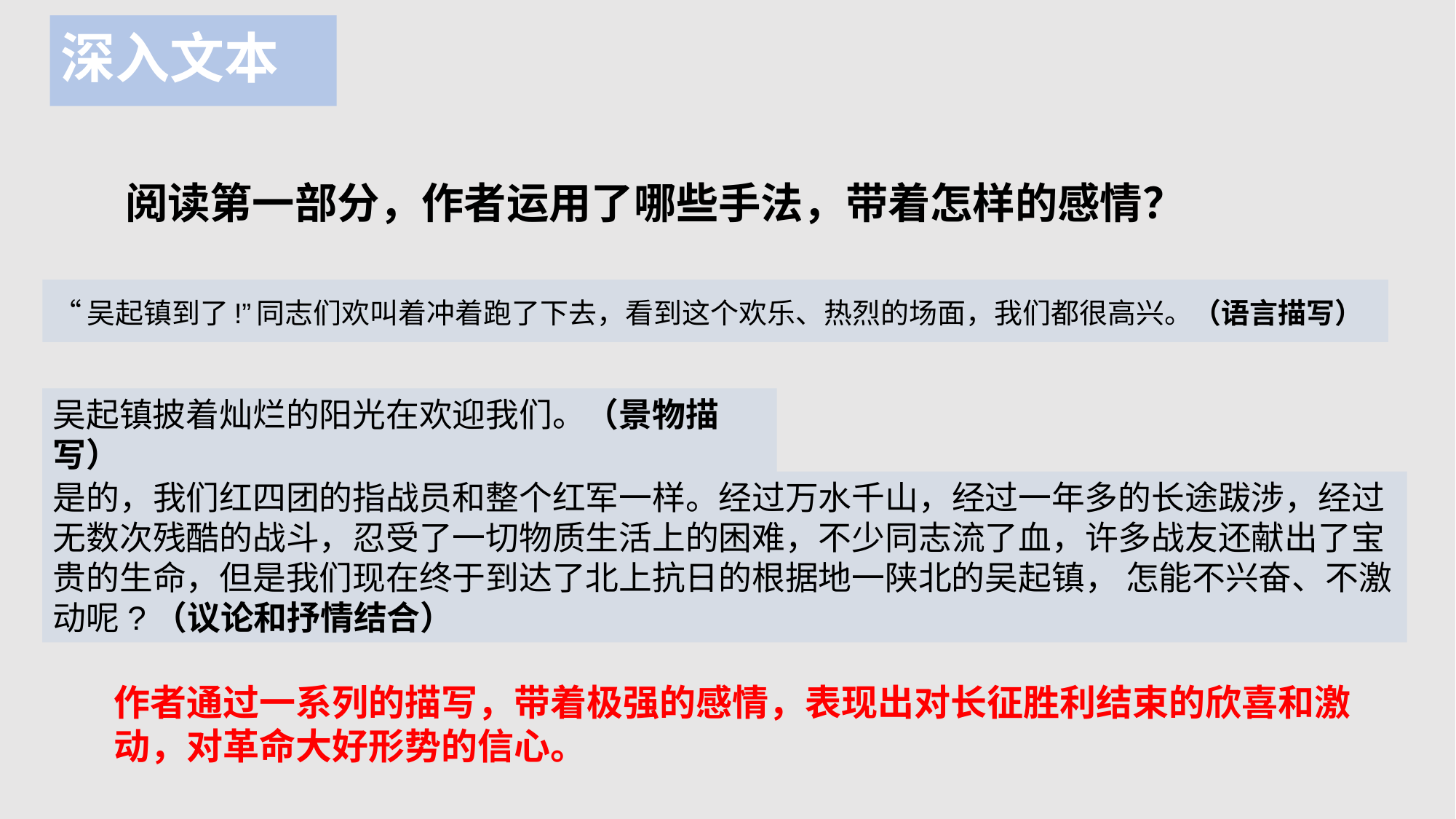

# 深入文本
阅读第一部分，作者运用了哪些手法，带着怎样的感情？
“吴起镇到了!”同志们欢叫着冲着跑了下去，看到这个欢乐、热烈的场面，我们都很高兴。（语言描写）
吴起镇披着灿烂的阳光在欢迎我们。（景物描写）
是的，我们红四团的指战员和整个红军一样。经过万水千山，经过一年多的长途跋涉，经过无数次残酷的战斗，忍受了一切物质生活上的困难，不少同志流了血，许多战友还献出了宝贵的生命，但是我们现在终于到达了北上抗日的根据地一陕北的吴起镇， 怎能不兴奋、不激动呢?（议论和抒情结合）
作者通过一系列的描写，带着极强的感情，表现出对长征胜利结束的欣喜和激动，对革命大好形势的信心。